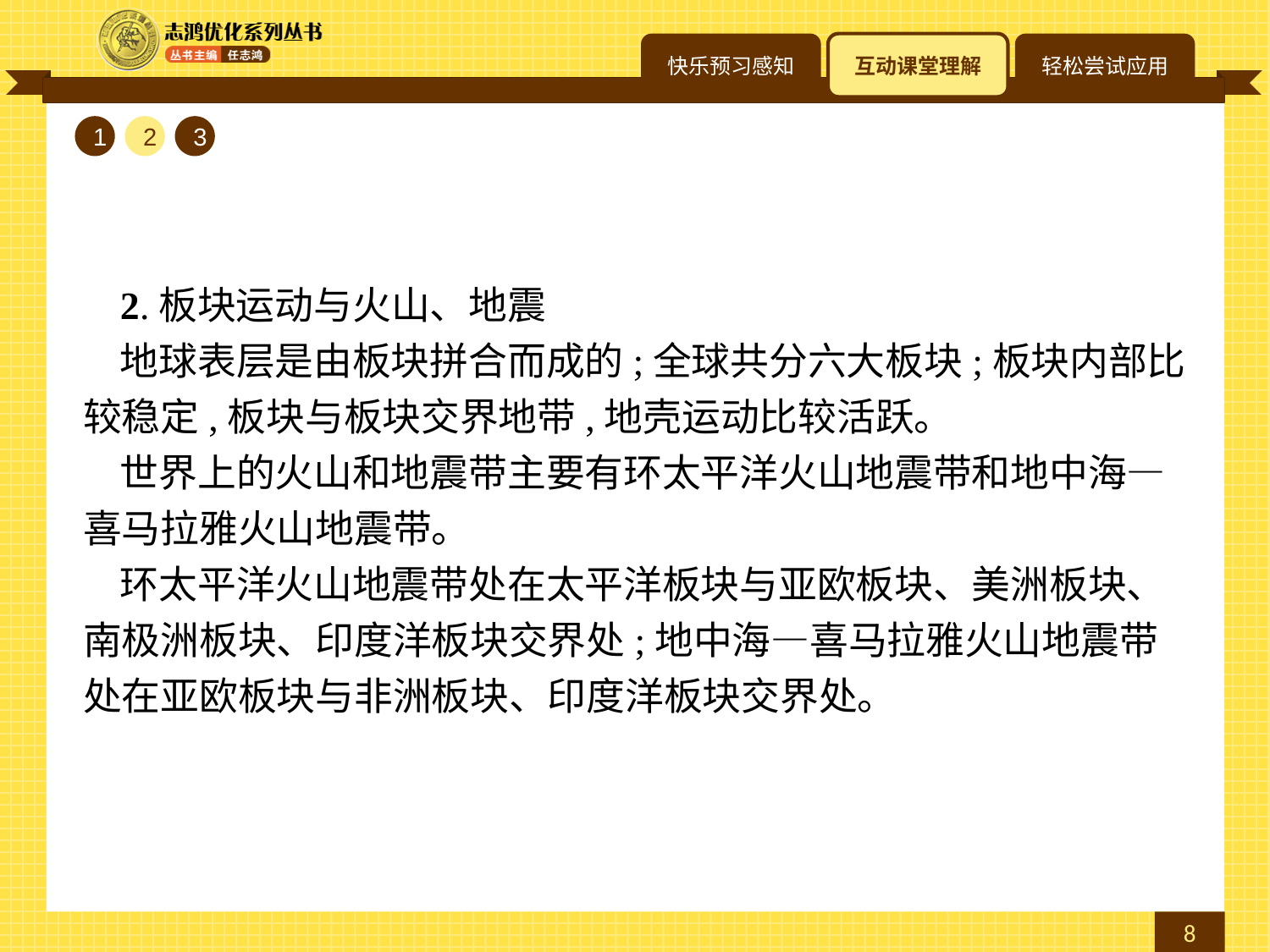

1
2
3
2.板块运动与火山、地震
地球表层是由板块拼合而成的;全球共分六大板块;板块内部比较稳定,板块与板块交界地带,地壳运动比较活跃。
世界上的火山和地震带主要有环太平洋火山地震带和地中海—喜马拉雅火山地震带。
环太平洋火山地震带处在太平洋板块与亚欧板块、美洲板块、南极洲板块、印度洋板块交界处;地中海—喜马拉雅火山地震带处在亚欧板块与非洲板块、印度洋板块交界处。